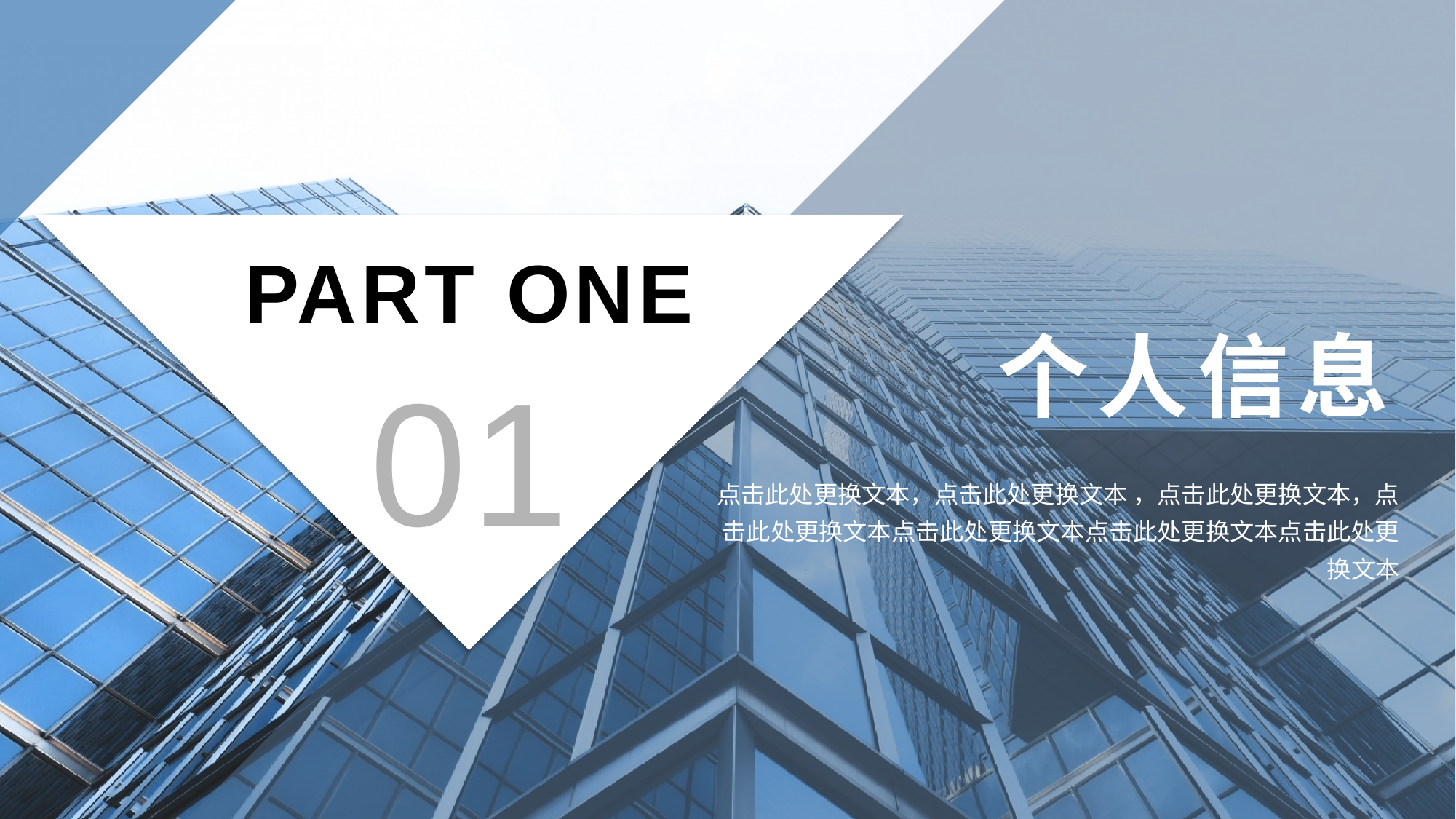

PART ONE
01

个人信息
点击此处更换文本，点击此处更换文本 ，点击此处更换文本，点击此处更换文本点击此处更换文本点击此处更换文本点击此处更换文本